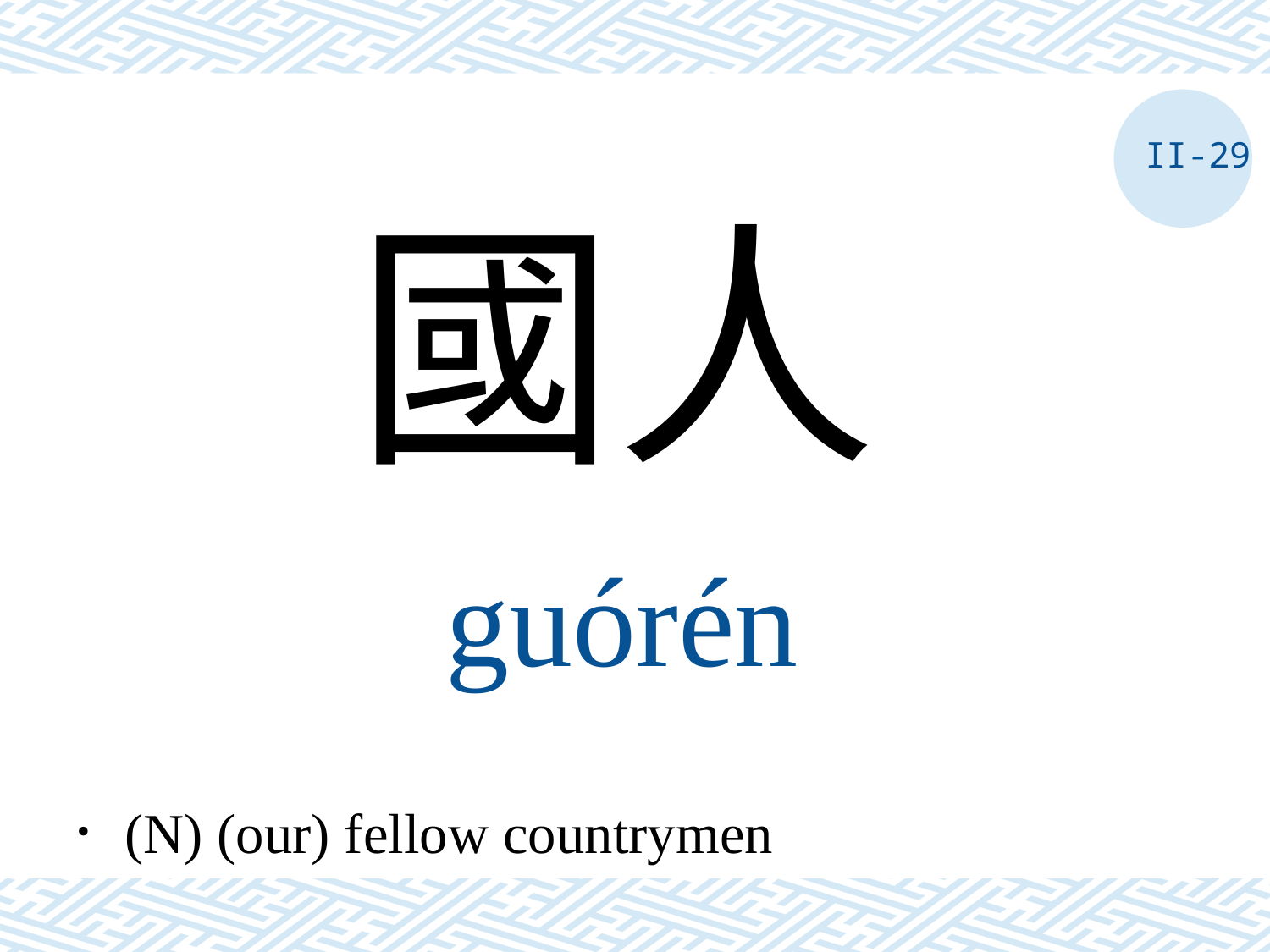

II-29

國人
guórén
．(N) (our) fellow countrymen